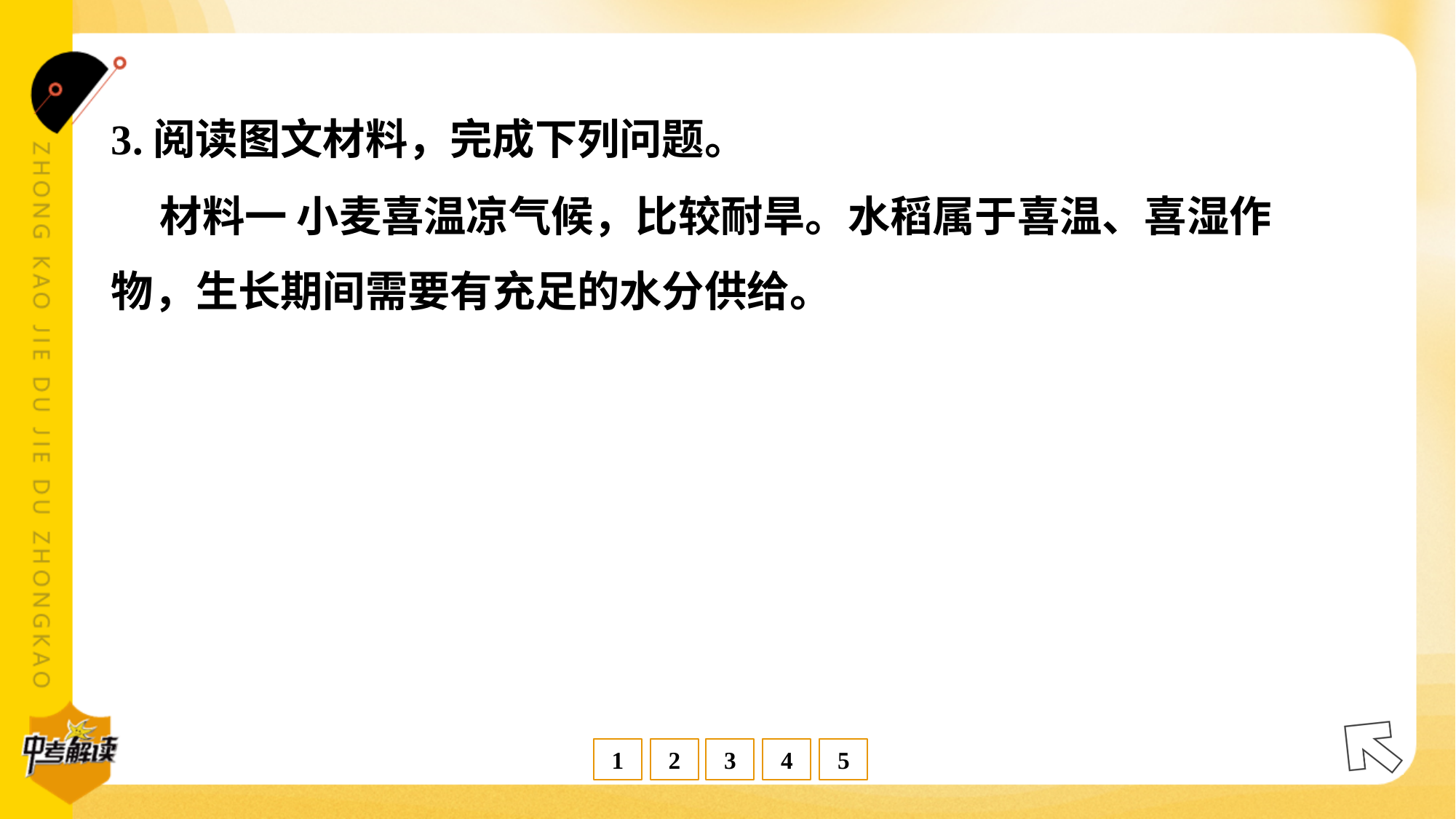

3.阅读图文材料，完成下列问题。
    材料一 小麦喜温凉气候，比较耐旱。水稻属于喜温、喜湿作
物，生长期间需要有充足的水分供给。